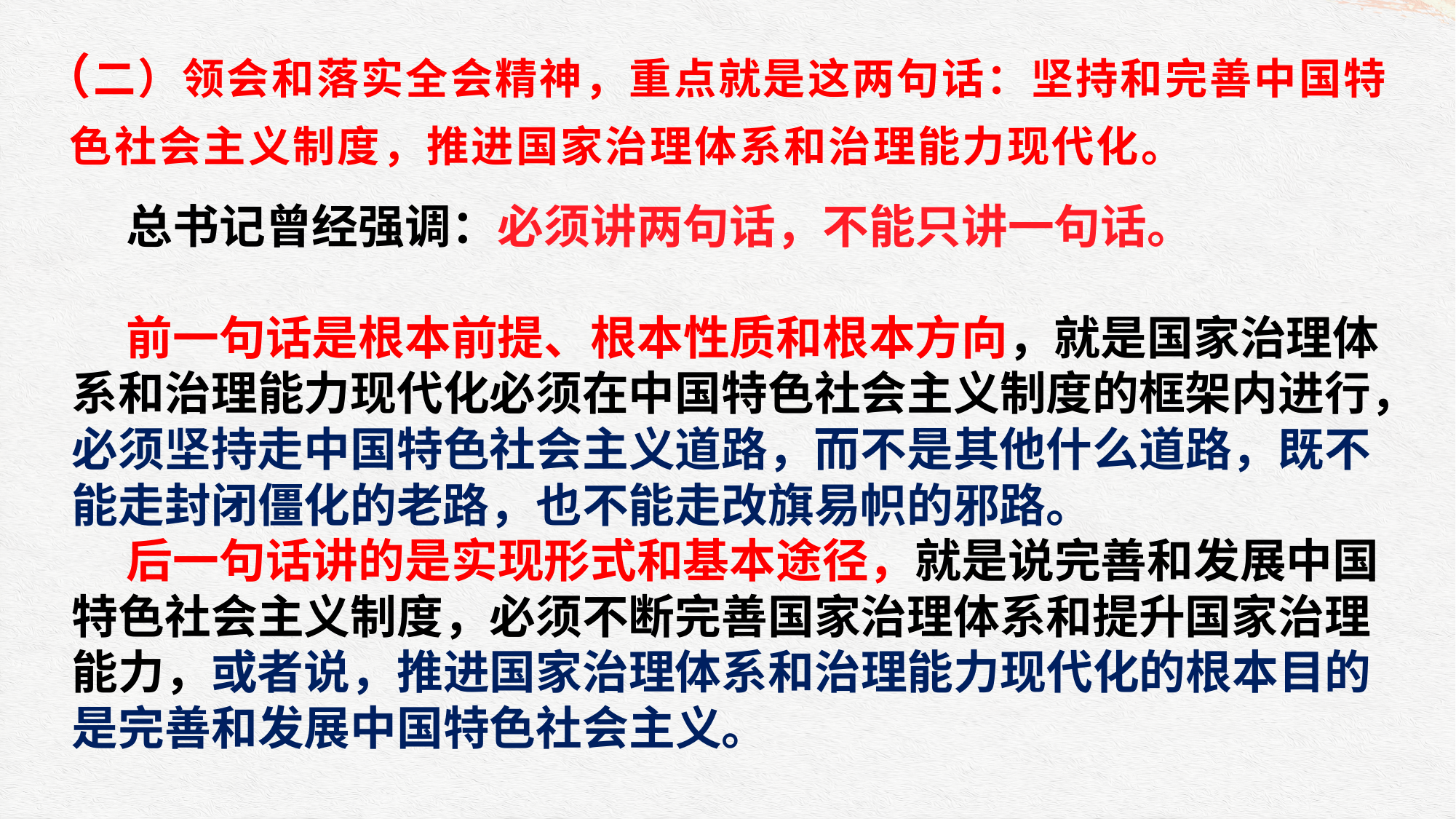

（二）领会和落实全会精神，重点就是这两句话：坚持和完善中国特色社会主义制度，推进国家治理体系和治理能力现代化。

总书记曾经强调：必须讲两句话，不能只讲一句话。

前一句话是根本前提、根本性质和根本方向，就是国家治理体系和治理能力现代化必须在中国特色社会主义制度的框架内进行，必须坚持走中国特色社会主义道路，而不是其他什么道路，既不能走封闭僵化的老路，也不能走改旗易帜的邪路。
后一句话讲的是实现形式和基本途径，就是说完善和发展中国特色社会主义制度，必须不断完善国家治理体系和提升国家治理能力，或者说，推进国家治理体系和治理能力现代化的根本目的是完善和发展中国特色社会主义。